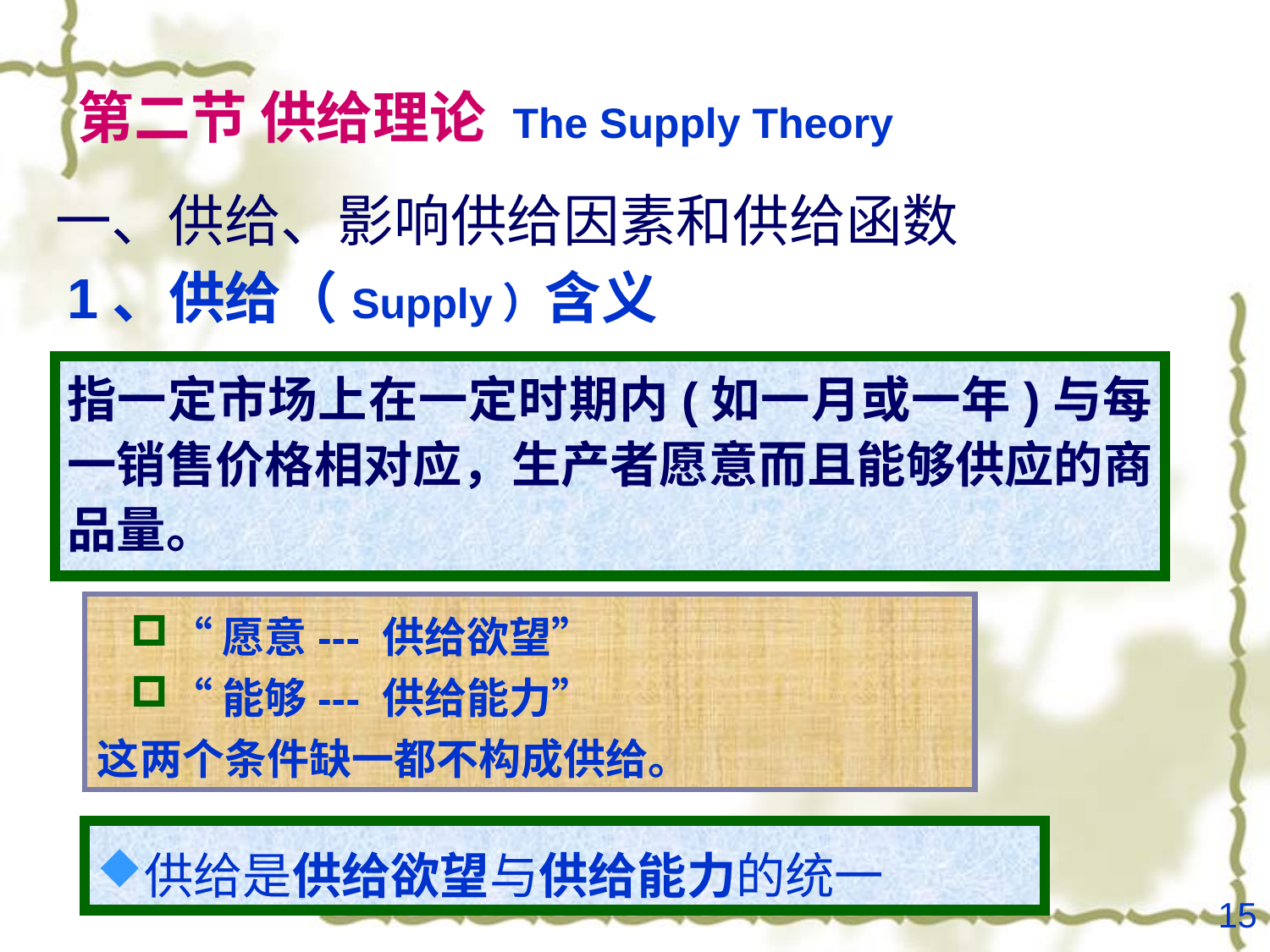

# 第二节 供给理论 The Supply Theory
一、供给、影响供给因素和供给函数
1、供给（Supply）含义
指一定市场上在一定时期内(如一月或一年)与每一销售价格相对应，生产者愿意而且能够供应的商品量。
“愿意--- 供给欲望”
“能够--- 供给能力”
这两个条件缺一都不构成供给。
供给是供给欲望与供给能力的统一
15